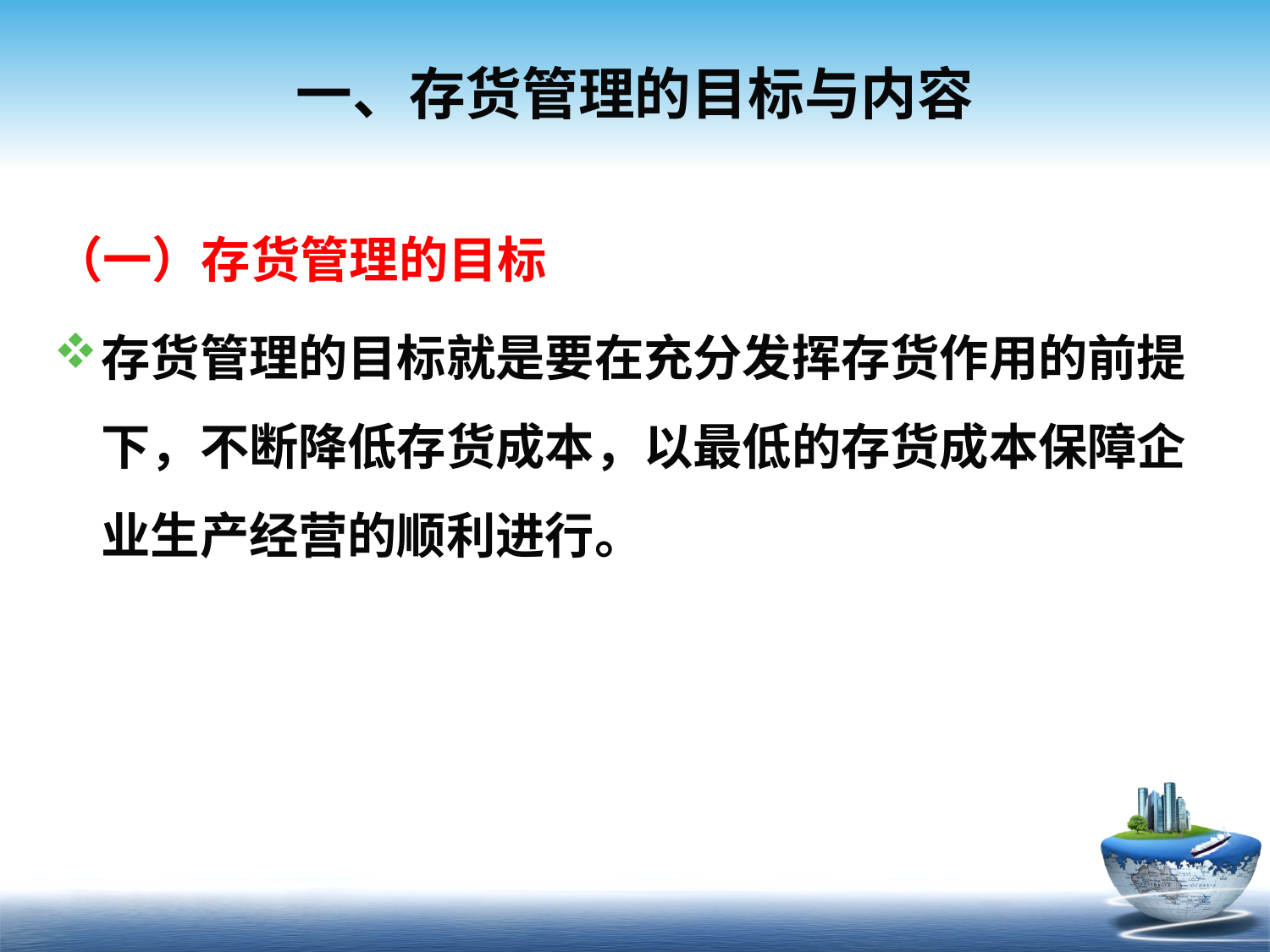

# 一、存货管理的目标与内容
（一）存货管理的目标
存货管理的目标就是要在充分发挥存货作用的前提下，不断降低存货成本，以最低的存货成本保障企业生产经营的顺利进行。